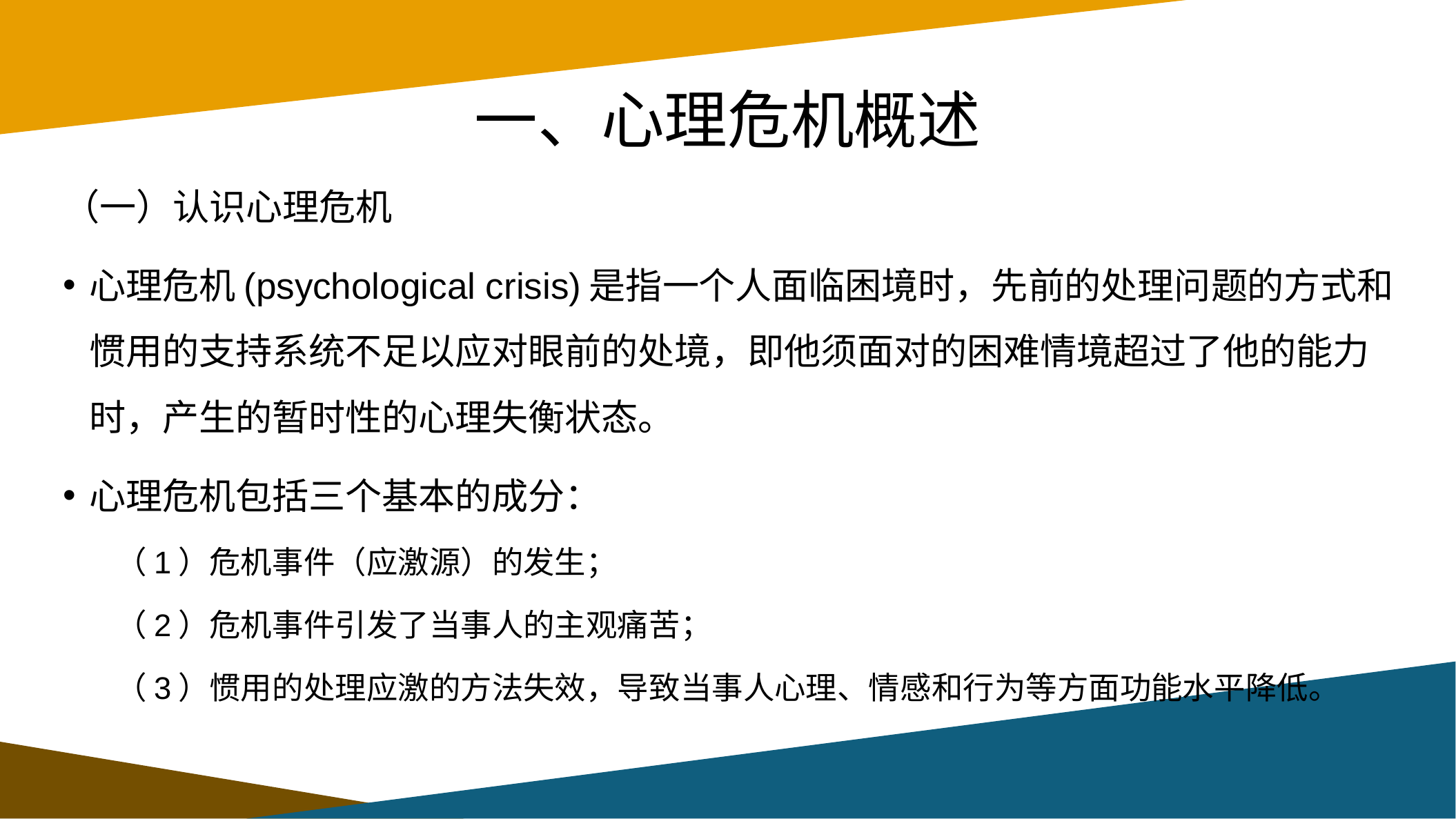

# 一、心理危机概述
（一）认识心理危机
心理危机(psychological crisis)是指一个人面临困境时，先前的处理问题的方式和惯用的支持系统不足以应对眼前的处境，即他须面对的困难情境超过了他的能力时，产生的暂时性的心理失衡状态。
心理危机包括三个基本的成分：
（1）危机事件（应激源）的发生；
（2）危机事件引发了当事人的主观痛苦；
（3）惯用的处理应激的方法失效，导致当事人心理、情感和行为等方面功能水平降低。